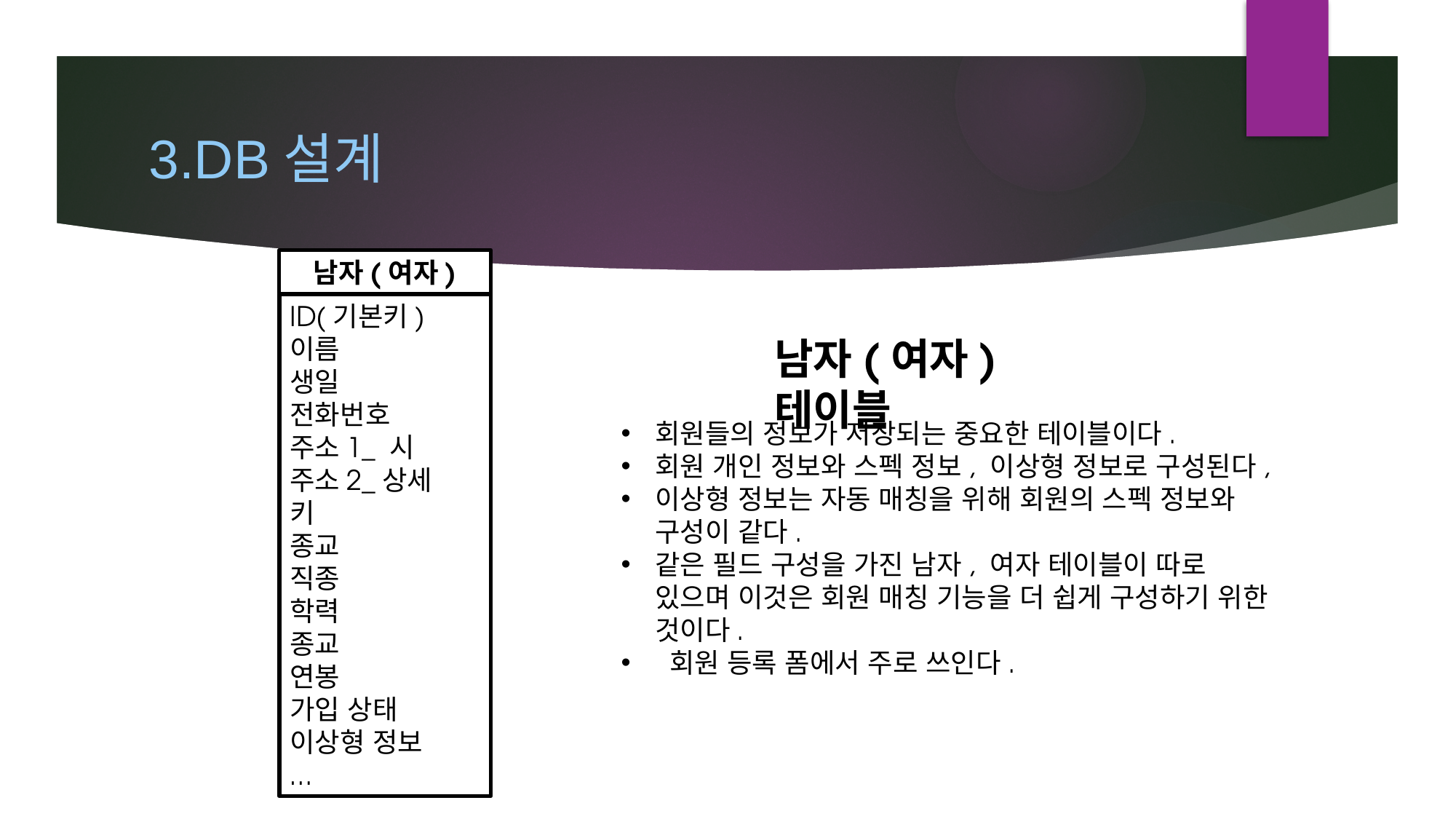

# 3.DB설계
남자(여자)
ID(기본키)
이름
생일
전화번호
주소1_ 시
주소2_상세
키
종교
직종
학력
종교
연봉
가입 상태
이상형 정보
…
남자(여자) 테이블
회원들의 정보가 저장되는 중요한 테이블이다.
회원 개인 정보와 스펙 정보, 이상형 정보로 구성된다,
이상형 정보는 자동 매칭을 위해 회원의 스펙 정보와 구성이 같다.
같은 필드 구성을 가진 남자, 여자 테이블이 따로 있으며 이것은 회원 매칭 기능을 더 쉽게 구성하기 위한 것이다.
 회원 등록 폼에서 주로 쓰인다.